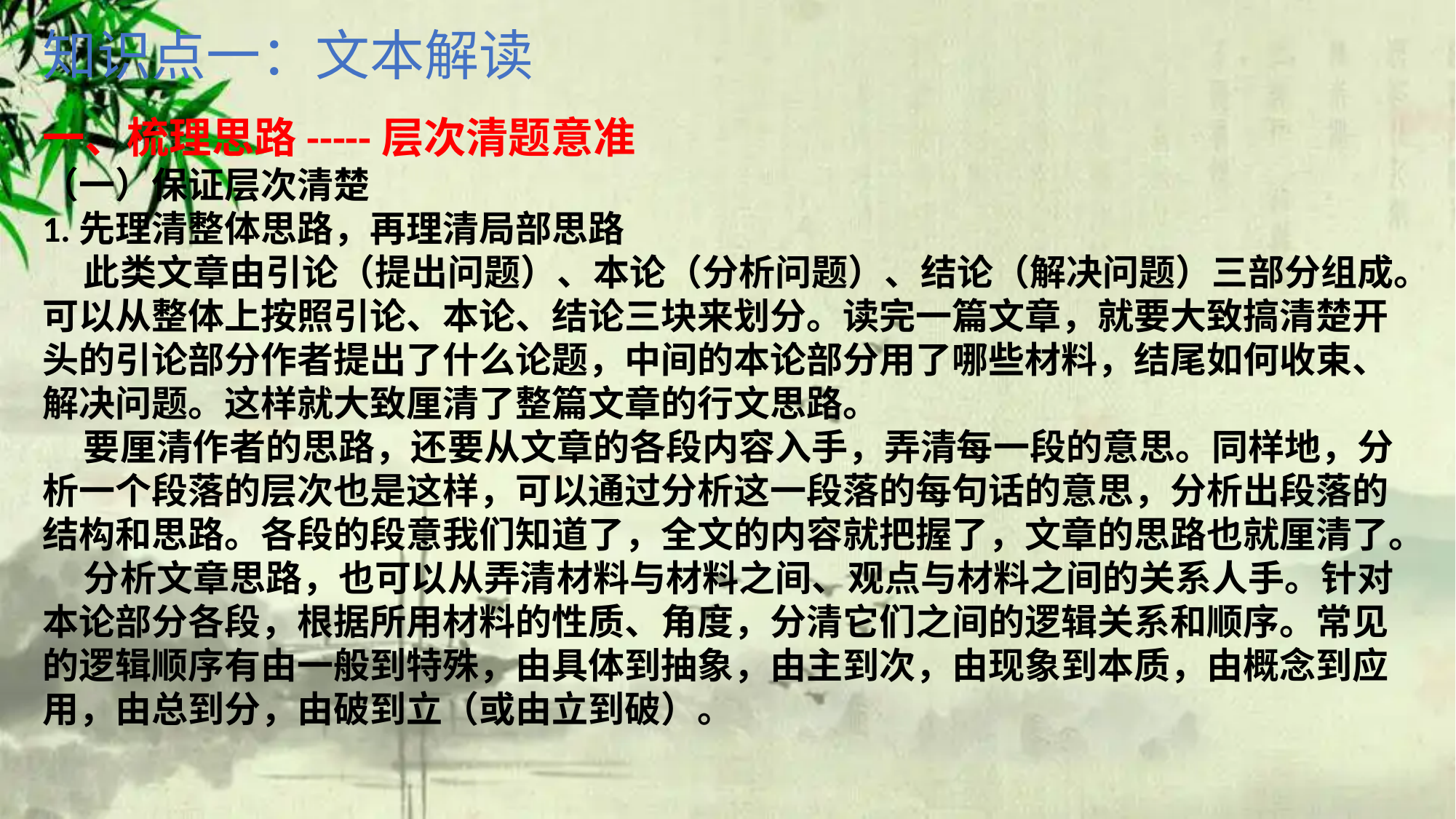

知识点一：文本解读
一、梳理思路-----层次清题意准
（一）保证层次清楚
1.先理清整体思路，再理清局部思路
    此类文章由引论（提出问题）、本论（分析问题）、结论（解决问题）三部分组成。可以从整体上按照引论、本论、结论三块来划分。读完一篇文章，就要大致搞清楚开头的引论部分作者提出了什么论题，中间的本论部分用了哪些材料，结尾如何收束、解决问题。这样就大致厘清了整篇文章的行文思路。
    要厘清作者的思路，还要从文章的各段内容入手，弄清每一段的意思。同样地，分析一个段落的层次也是这样，可以通过分析这一段落的每句话的意思，分析出段落的结构和思路。各段的段意我们知道了，全文的内容就把握了，文章的思路也就厘清了。
    分析文章思路，也可以从弄清材料与材料之间、观点与材料之间的关系人手。针对本论部分各段，根据所用材料的性质、角度，分清它们之间的逻辑关系和顺序。常见的逻辑顺序有由一般到特殊，由具体到抽象，由主到次，由现象到本质，由概念到应用，由总到分，由破到立（或由立到破）。